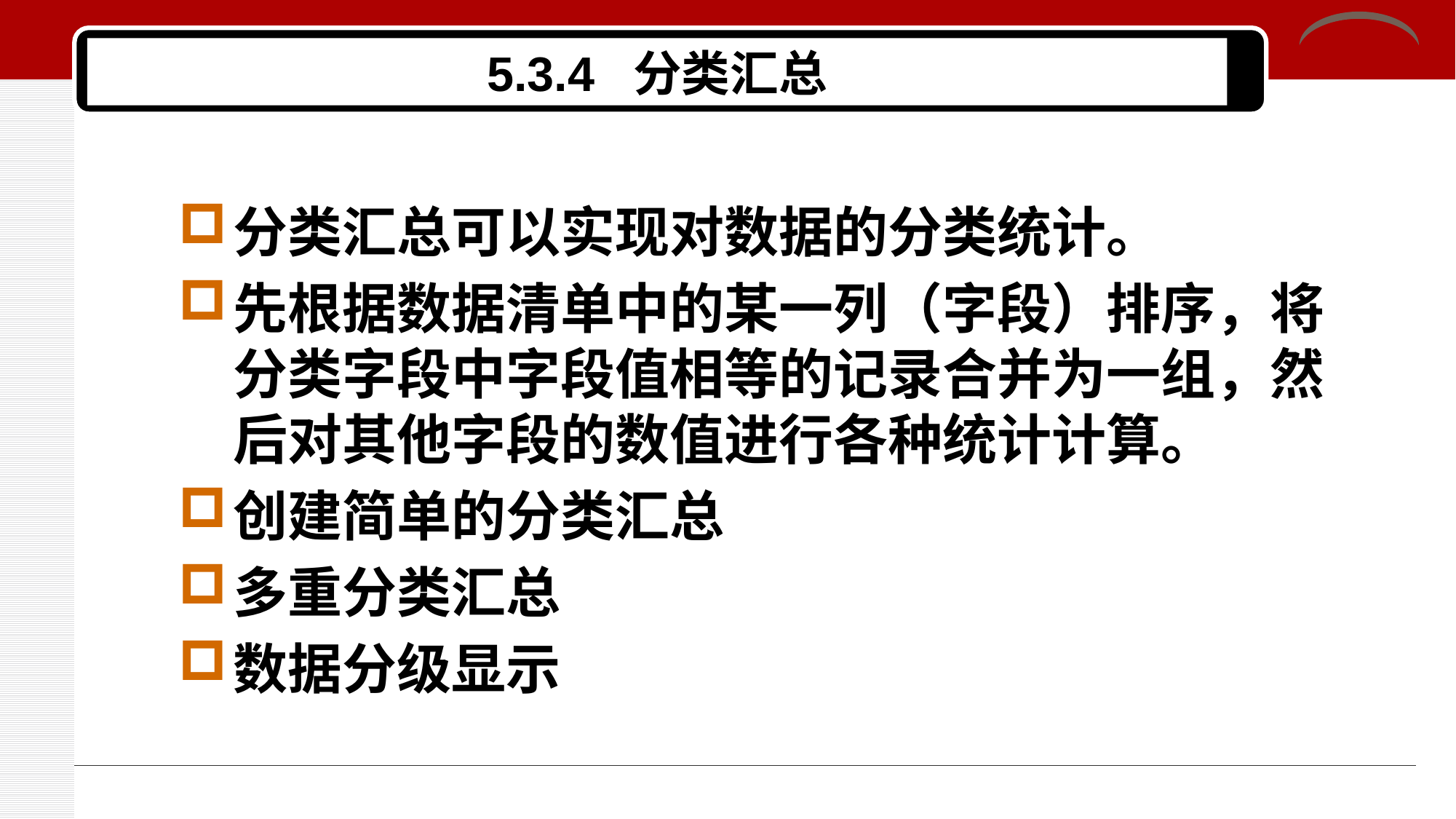

# 5.3.4  分类汇总
分类汇总可以实现对数据的分类统计。
先根据数据清单中的某一列（字段）排序，将分类字段中字段值相等的记录合并为一组，然后对其他字段的数值进行各种统计计算。
创建简单的分类汇总
多重分类汇总
数据分级显示